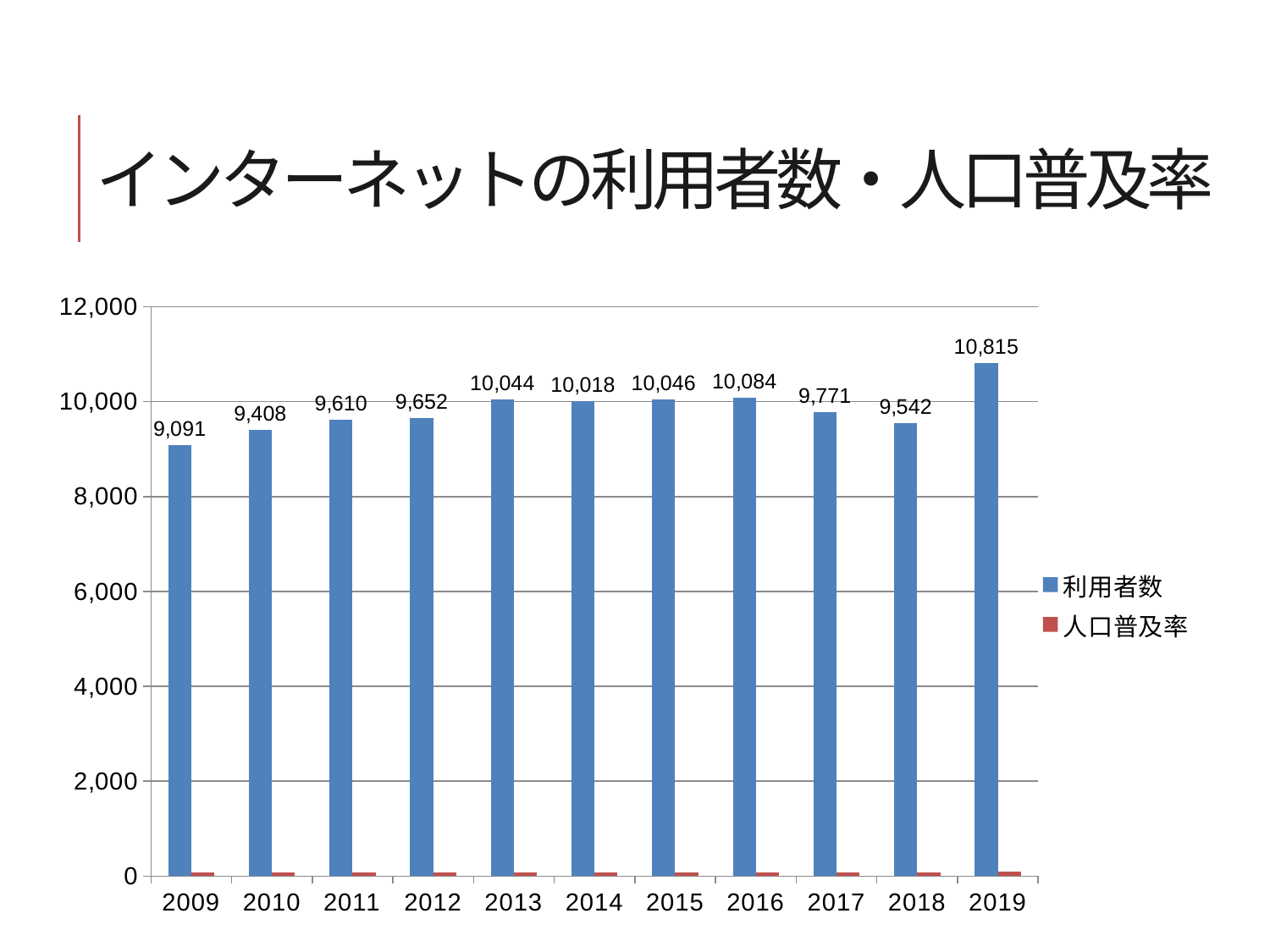

# インターネットの利用者数・人口普及率

### Chart

| Category | 利用者数 | 人口普及率 |
|---|---|---|
| 2009 | 9091.0 | 78.0 |
| 2010 | 9408.0 | 78.2 |
| 2011 | 9610.0 | 79.1 |
| 2012 | 9652.0 | 79.5 |
| 2013 | 10044.0 | 82.8 |
| 2014 | 10018.0 | 82.8 |
| 2015 | 10046.0 | 83.0 |
| 2016 | 10084.0 | 83.5 |
| 2017 | 9771.0 | 80.9 |
| 2018 | 9542.0 | 79.8 |
| 2019 | 10815.0 | 89.8 |